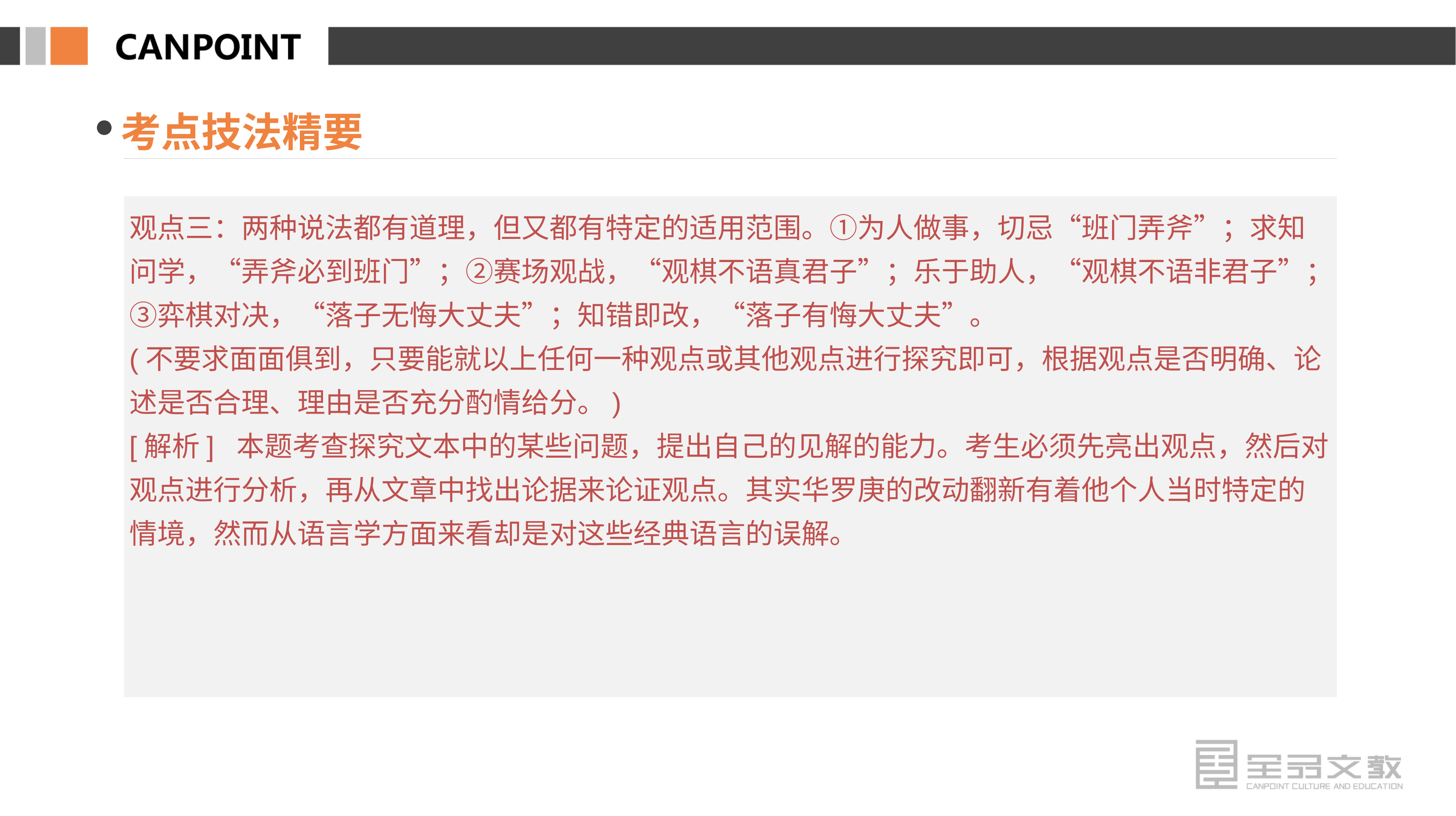

考点技法精要

观点三：两种说法都有道理，但又都有特定的适用范围。①为人做事，切忌“班门弄斧”；求知问学，“弄斧必到班门”；②赛场观战，“观棋不语真君子”；乐于助人，“观棋不语非君子”；③弈棋对决，“落子无悔大丈夫”；知错即改，“落子有悔大丈夫”。
(不要求面面俱到，只要能就以上任何一种观点或其他观点进行探究即可，根据观点是否明确、论述是否合理、理由是否充分酌情给分。)
[解析]  本题考查探究文本中的某些问题，提出自己的见解的能力。考生必须先亮出观点，然后对观点进行分析，再从文章中找出论据来论证观点。其实华罗庚的改动翻新有着他个人当时特定的情境，然而从语言学方面来看却是对这些经典语言的误解。